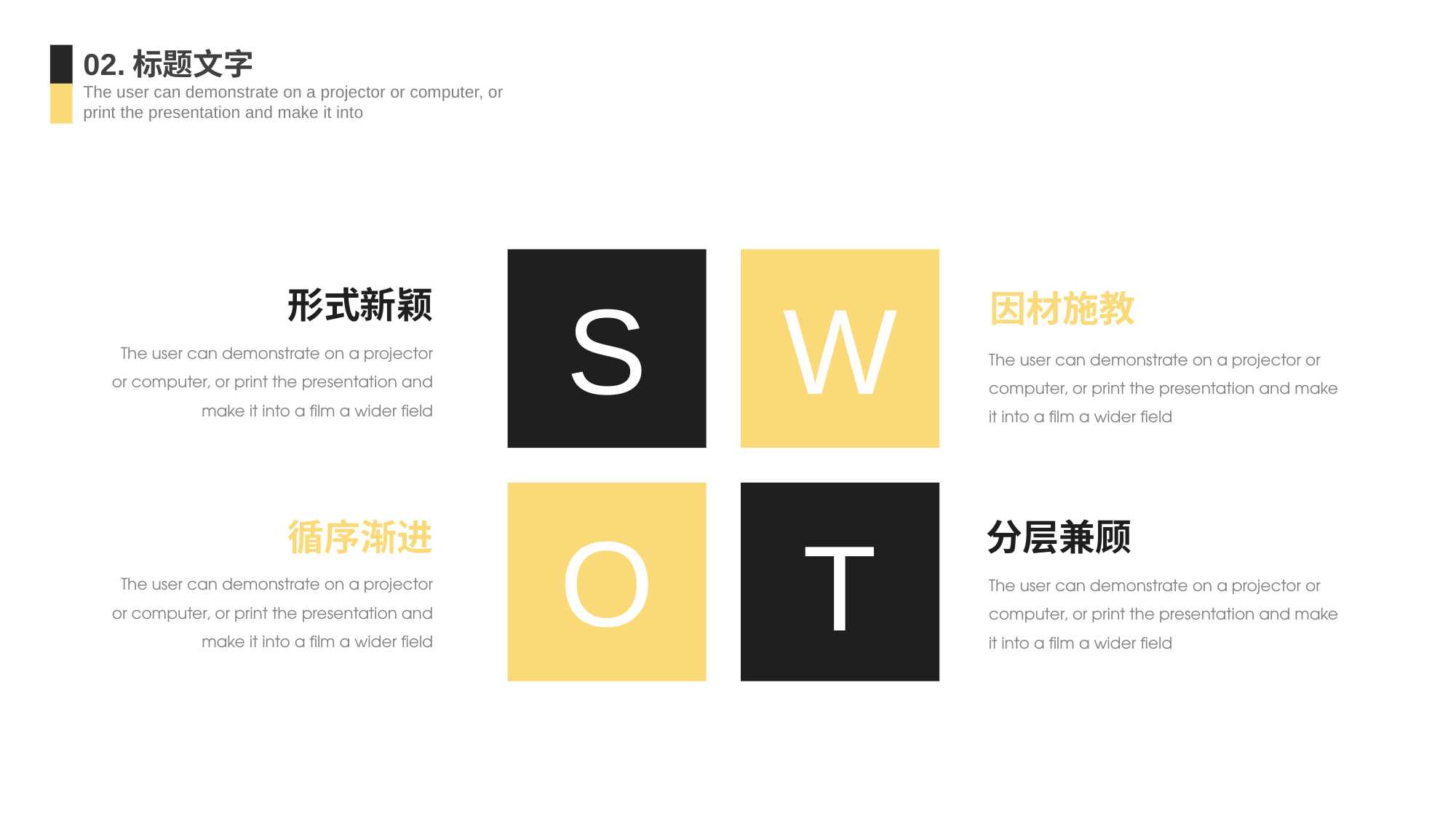

02.标题文字

The user can demonstrate on a projector or computer, or print the presentation and make it into

S
W
形式新颖
因材施教
The user can demonstrate on a projector or computer, or print the presentation and make it into a film a wider field
The user can demonstrate on a projector or computer, or print the presentation and make it into a film a wider field

O
T
循序渐进
分层兼顾
The user can demonstrate on a projector or computer, or print the presentation and make it into a film a wider field
The user can demonstrate on a projector or computer, or print the presentation and make it into a film a wider field